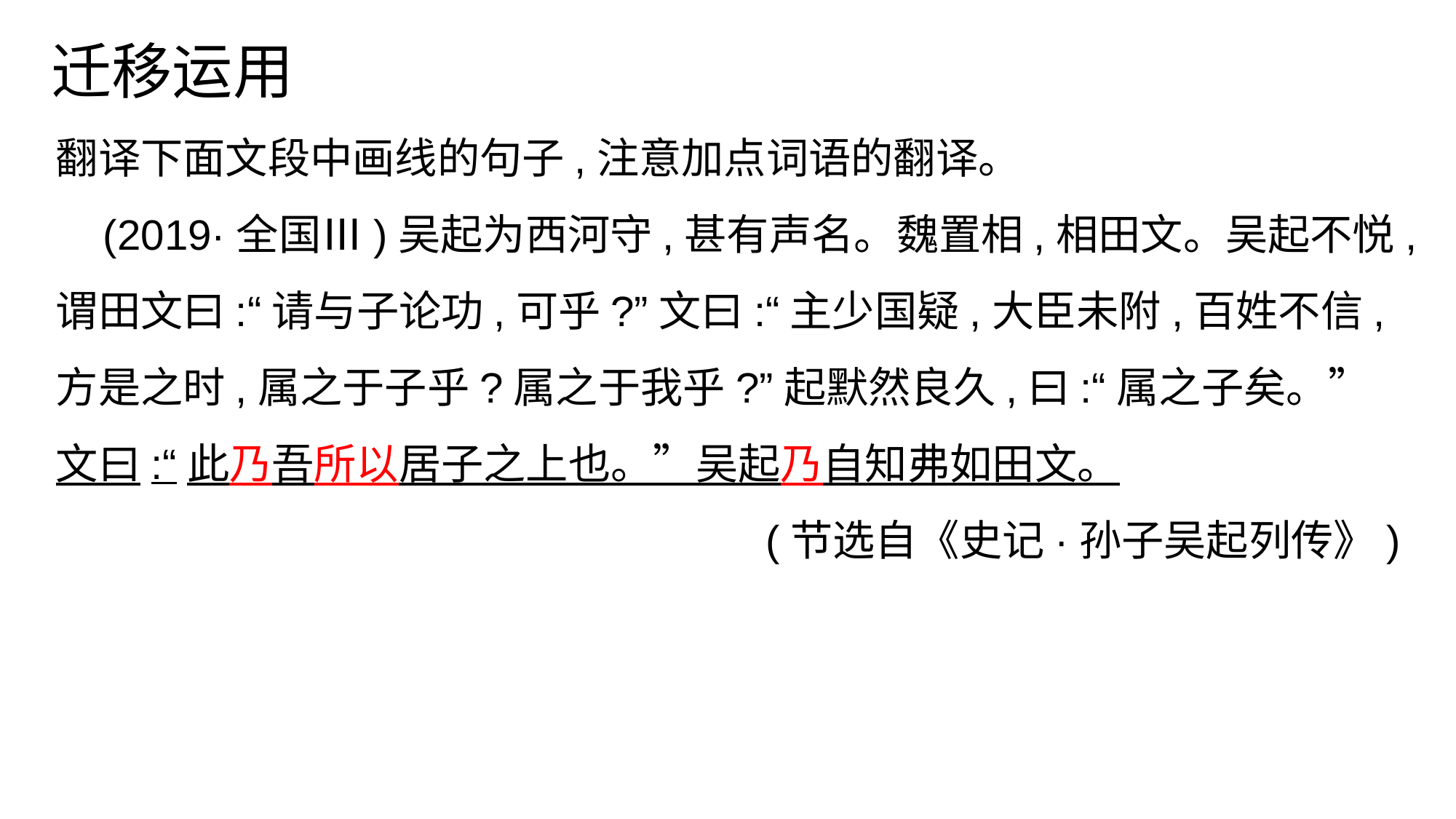

迁移运用
翻译下面文段中画线的句子,注意加点词语的翻译。
    (2019·全国Ⅲ)吴起为西河守,甚有声名。魏置相,相田文。吴起不悦,谓田文曰:“请与子论功,可乎?”文曰:“主少国疑,大臣未附,百姓不信,方是之时,属之于子乎?属之于我乎?”起默然良久,曰:“属之子矣。”文曰:“此乃吾所以居子之上也。”吴起乃自知弗如田文。
(节选自《史记·孙子吴起列传》)